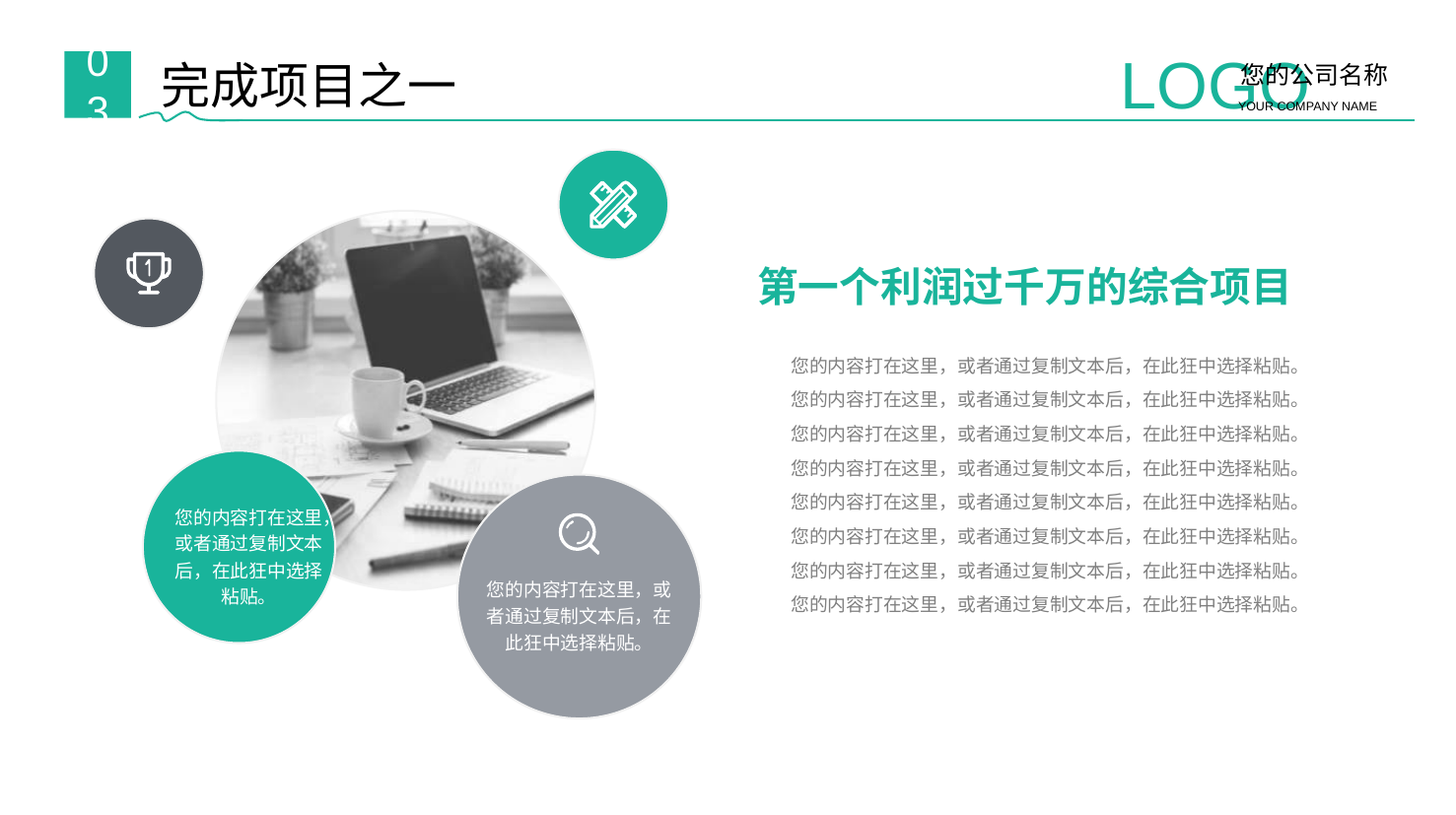

LOGO
您的公司名称
YOUR COMPANY NAME
完成项目之一
03

第一个利润过千万的综合项目

您的内容打在这里，或者通过复制文本后，在此狂中选择粘贴。
您的内容打在这里，或者通过复制文本后，在此狂中选择粘贴。
您的内容打在这里，或者通过复制文本后，在此狂中选择粘贴。
您的内容打在这里，或者通过复制文本后，在此狂中选择粘贴。
您的内容打在这里，或者通过复制文本后，在此狂中选择粘贴。
您的内容打在这里，或者通过复制文本后，在此狂中选择粘贴。
您的内容打在这里，或者通过复制文本后，在此狂中选择粘贴。
您的内容打在这里，或者通过复制文本后，在此狂中选择粘贴。

您的内容打在这里，或者通过复制文本后，在此狂中选择粘贴。

您的内容打在这里，或者通过复制文本后，在此狂中选择粘贴。